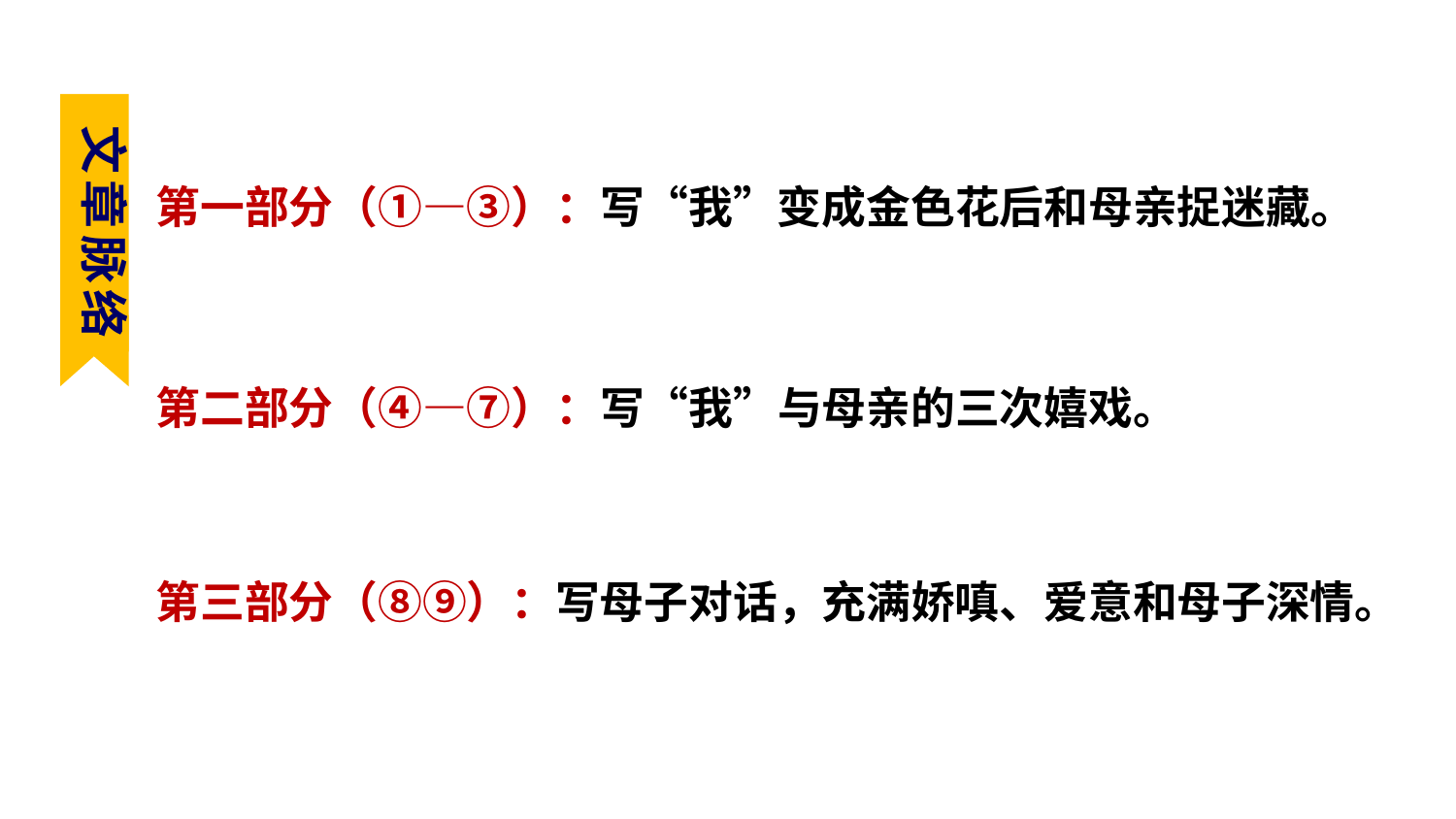

课文初读感知

文章脉络
第一部分（①—③）：写“我”变成金色花后和母亲捉迷藏。
第二部分（④—⑦）：写“我”与母亲的三次嬉戏。
第三部分（⑧⑨）：写母子对话，充满娇嗔、爱意和母子深情。